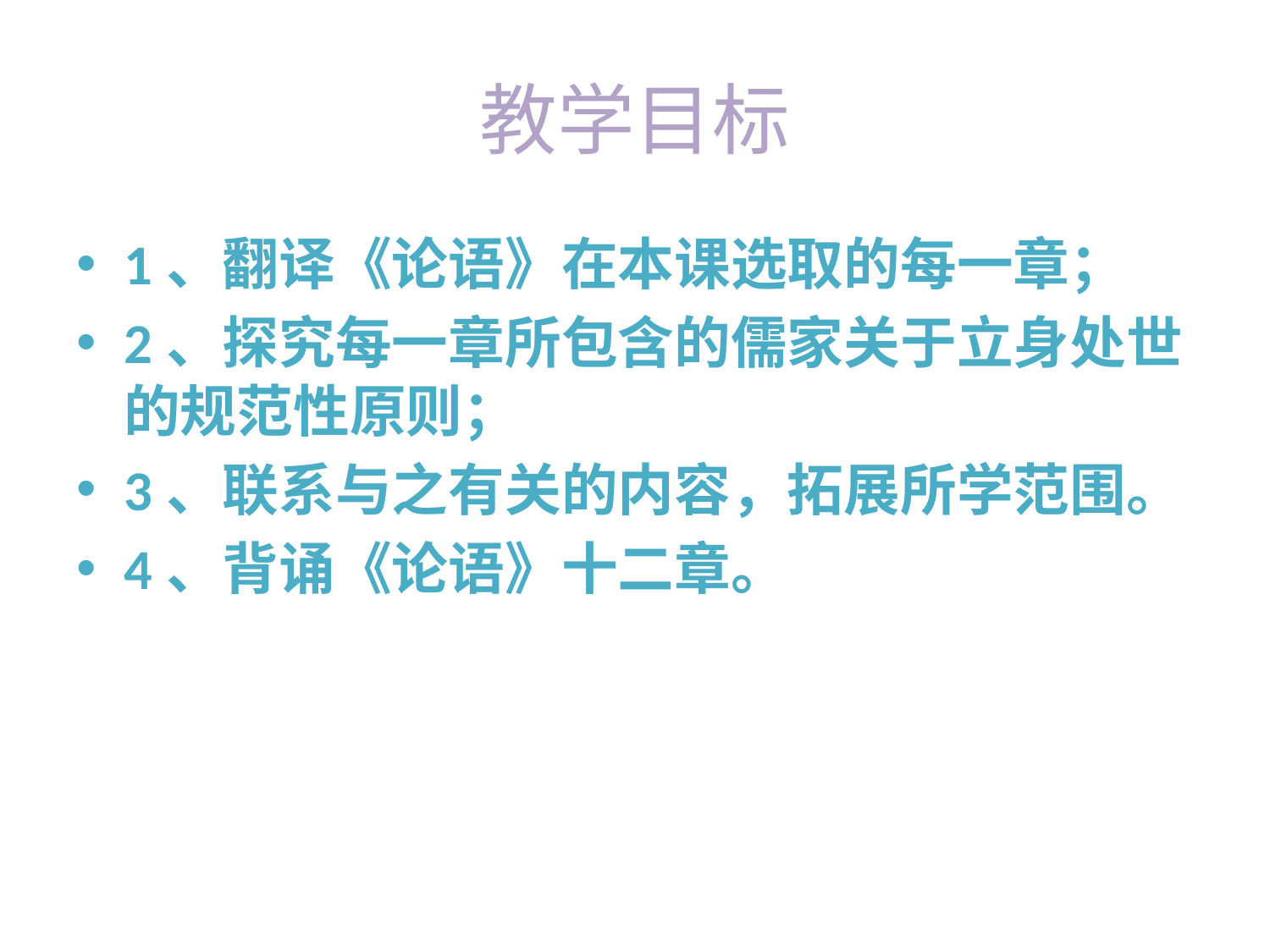

# 教学目标
1、翻译《论语》在本课选取的每一章；
2、探究每一章所包含的儒家关于立身处世的规范性原则；
3、联系与之有关的内容，拓展所学范围。
4、背诵《论语》十二章。